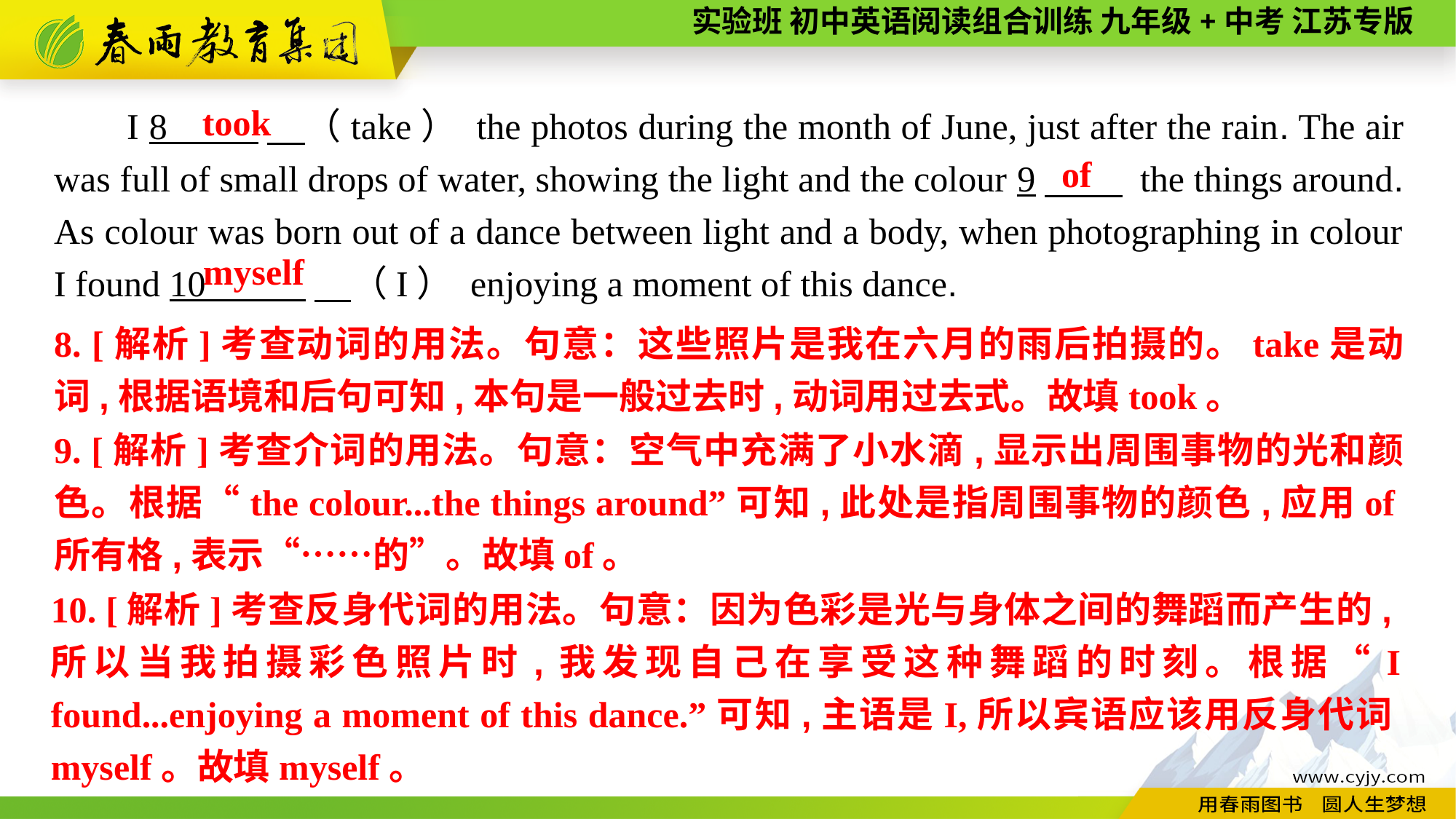

I 8         　（take） the photos during the month of June, just after the rain. The air was full of small drops of water, showing the light and the colour 9　      the things around. As colour was born out of a dance between light and a body, when photographing in colour I found 10           　（I） enjoying a moment of this dance.
took
 of
myself
8. [解析]考查动词的用法。句意：这些照片是我在六月的雨后拍摄的。take是动词,根据语境和后句可知,本句是一般过去时,动词用过去式。故填took。
9. [解析]考查介词的用法。句意：空气中充满了小水滴,显示出周围事物的光和颜色。根据“the colour...the things around”可知,此处是指周围事物的颜色,应用of所有格,表示“……的”。故填of。
10. [解析]考查反身代词的用法。句意：因为色彩是光与身体之间的舞蹈而产生的,所以当我拍摄彩色照片时,我发现自己在享受这种舞蹈的时刻。根据“I found...enjoying a moment of this dance.”可知,主语是I,所以宾语应该用反身代词myself。故填myself。